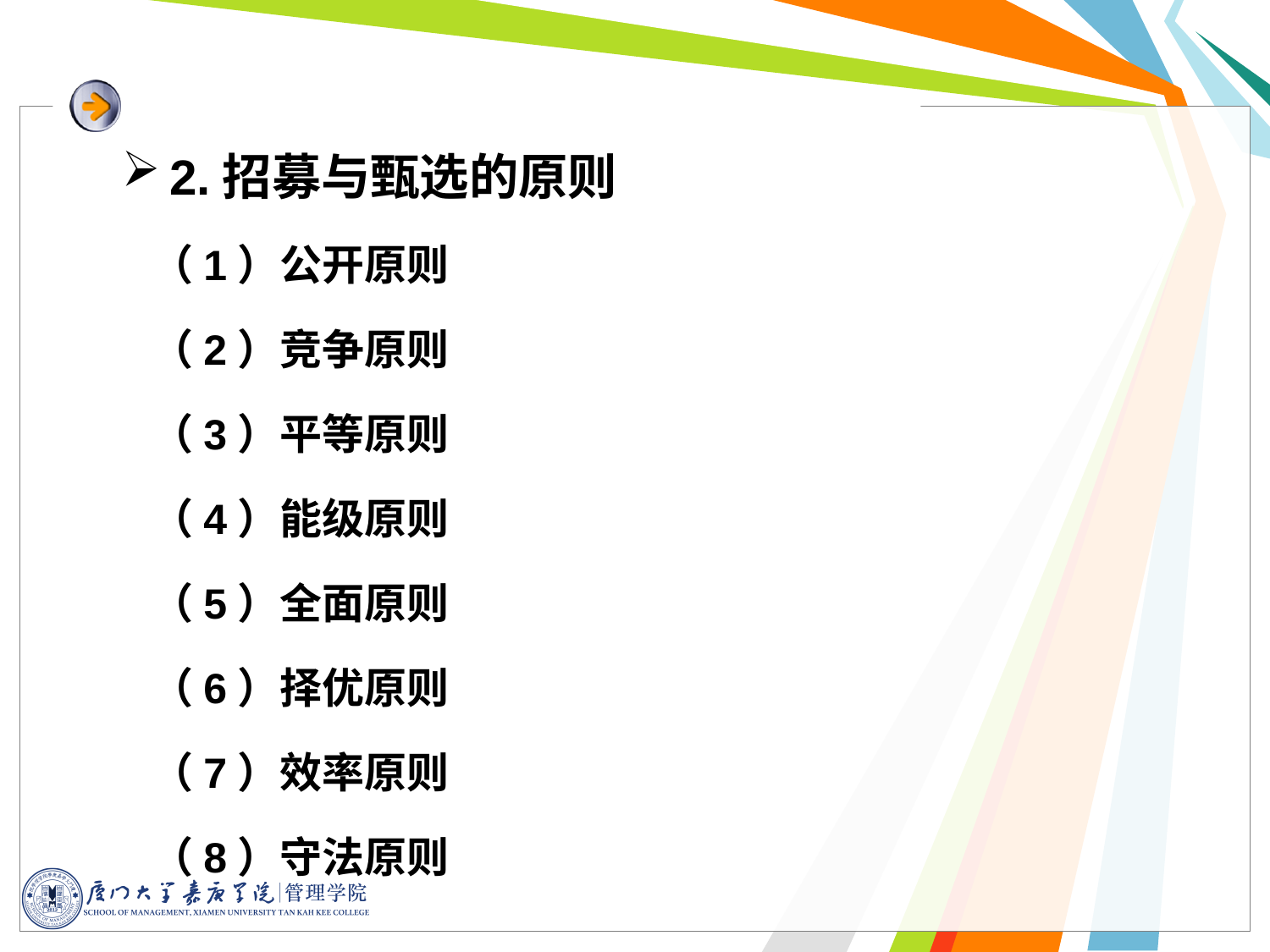

2.招募与甄选的原则
  （1）公开原则
  （2）竞争原则
  （3）平等原则
  （4）能级原则
  （5）全面原则
  （6）择优原则
  （7）效率原则
  （8）守法原则